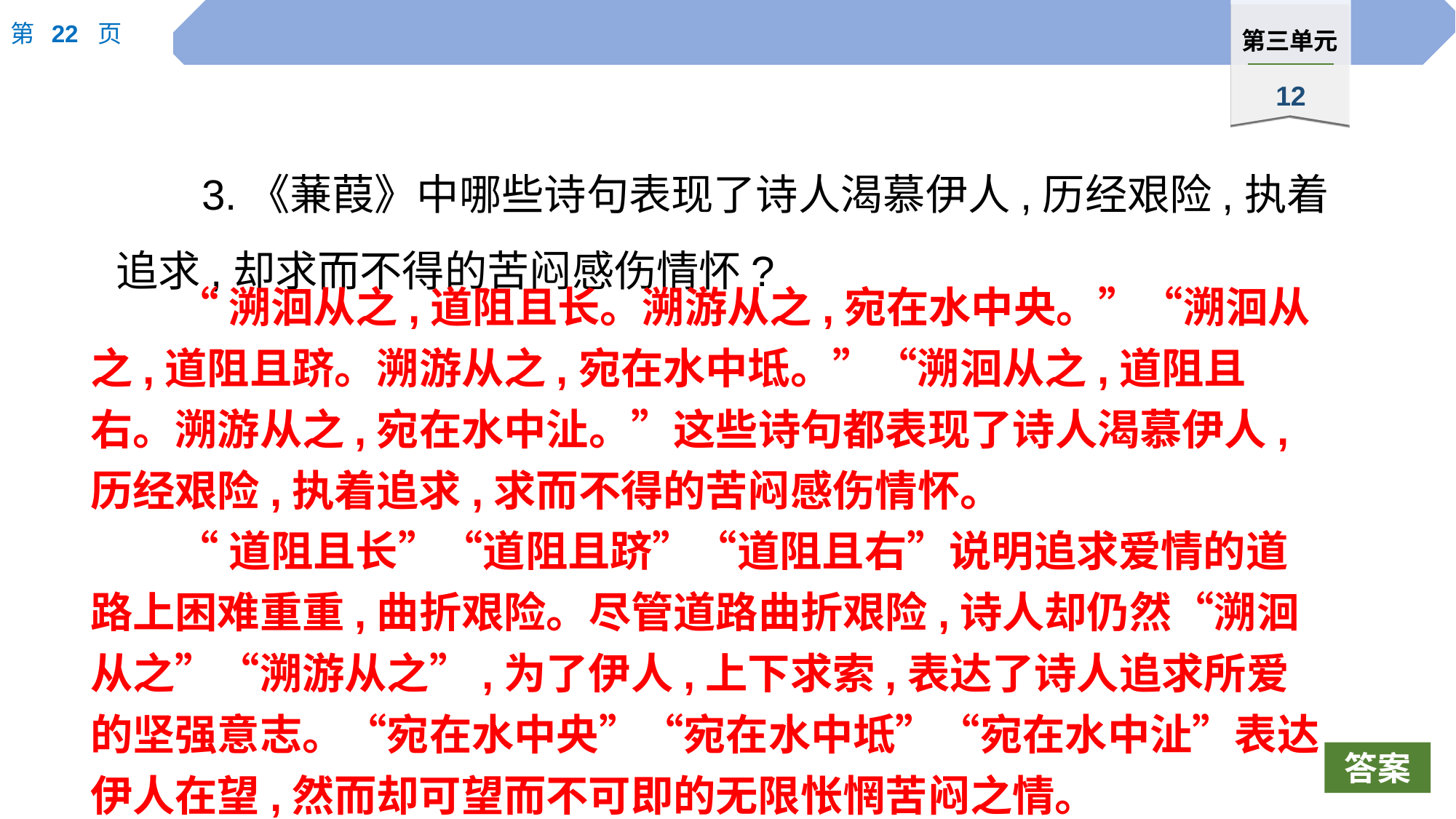

3.《蒹葭》中哪些诗句表现了诗人渴慕伊人,历经艰险,执着追求,却求而不得的苦闷感伤情怀?
“溯洄从之,道阻且长。溯游从之,宛在水中央。”“溯洄从之,道阻且跻。溯游从之,宛在水中坻。”“溯洄从之,道阻且右。溯游从之,宛在水中沚。”这些诗句都表现了诗人渴慕伊人,历经艰险,执着追求,求而不得的苦闷感伤情怀。
“道阻且长”“道阻且跻”“道阻且右”说明追求爱情的道路上困难重重,曲折艰险。尽管道路曲折艰险,诗人却仍然“溯洄从之”“溯游从之”,为了伊人,上下求索,表达了诗人追求所爱的坚强意志。“宛在水中央”“宛在水中坻”“宛在水中沚”表达伊人在望,然而却可望而不可即的无限怅惘苦闷之情。
答案